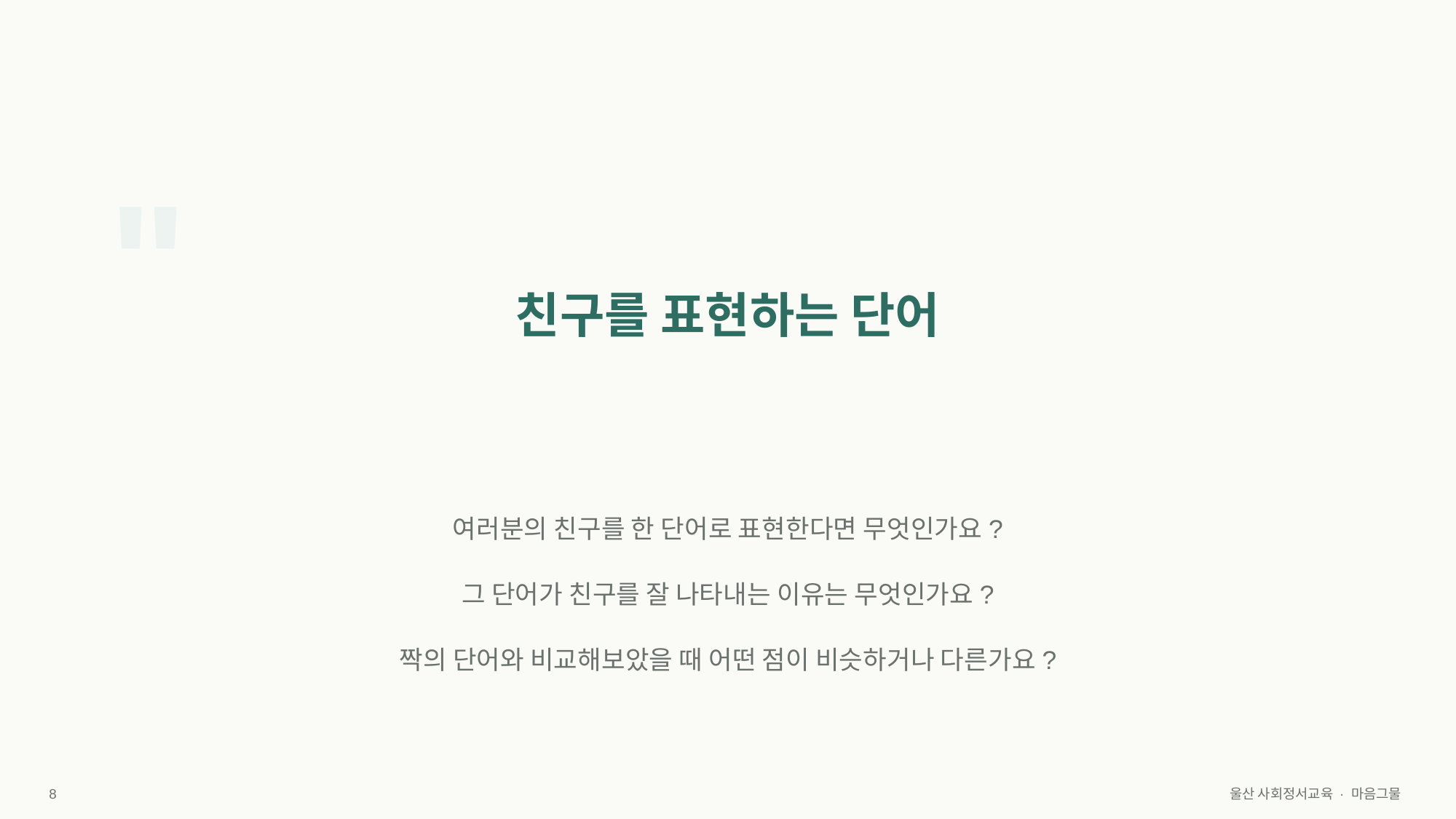

"
친구를 표현하는 단어
여러분의 친구를 한 단어로 표현한다면 무엇인가요?
그 단어가 친구를 잘 나타내는 이유는 무엇인가요?
짝의 단어와 비교해보았을 때 어떤 점이 비슷하거나 다른가요?
8
울산 사회정서교육 · 마음그물